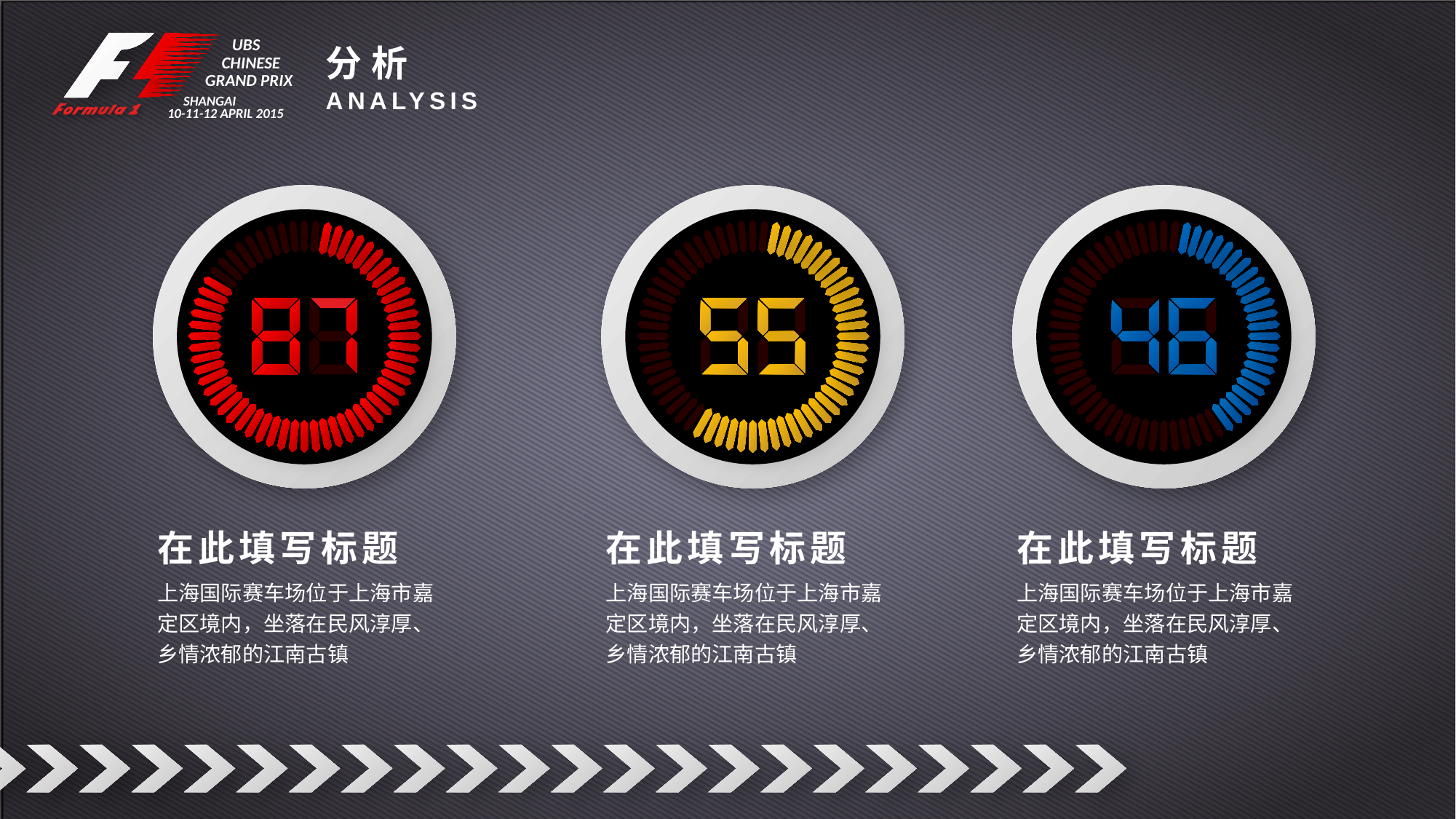

UBS

CHINESE
SHANGAI
10-11-12 APRIL 2015
GRAND PRIX
分析
Analysis

在此填写标题
上海国际赛车场位于上海市嘉定区境内，坐落在民风淳厚、乡情浓郁的江南古镇
在此填写标题
上海国际赛车场位于上海市嘉定区境内，坐落在民风淳厚、乡情浓郁的江南古镇
在此填写标题
上海国际赛车场位于上海市嘉定区境内，坐落在民风淳厚、乡情浓郁的江南古镇